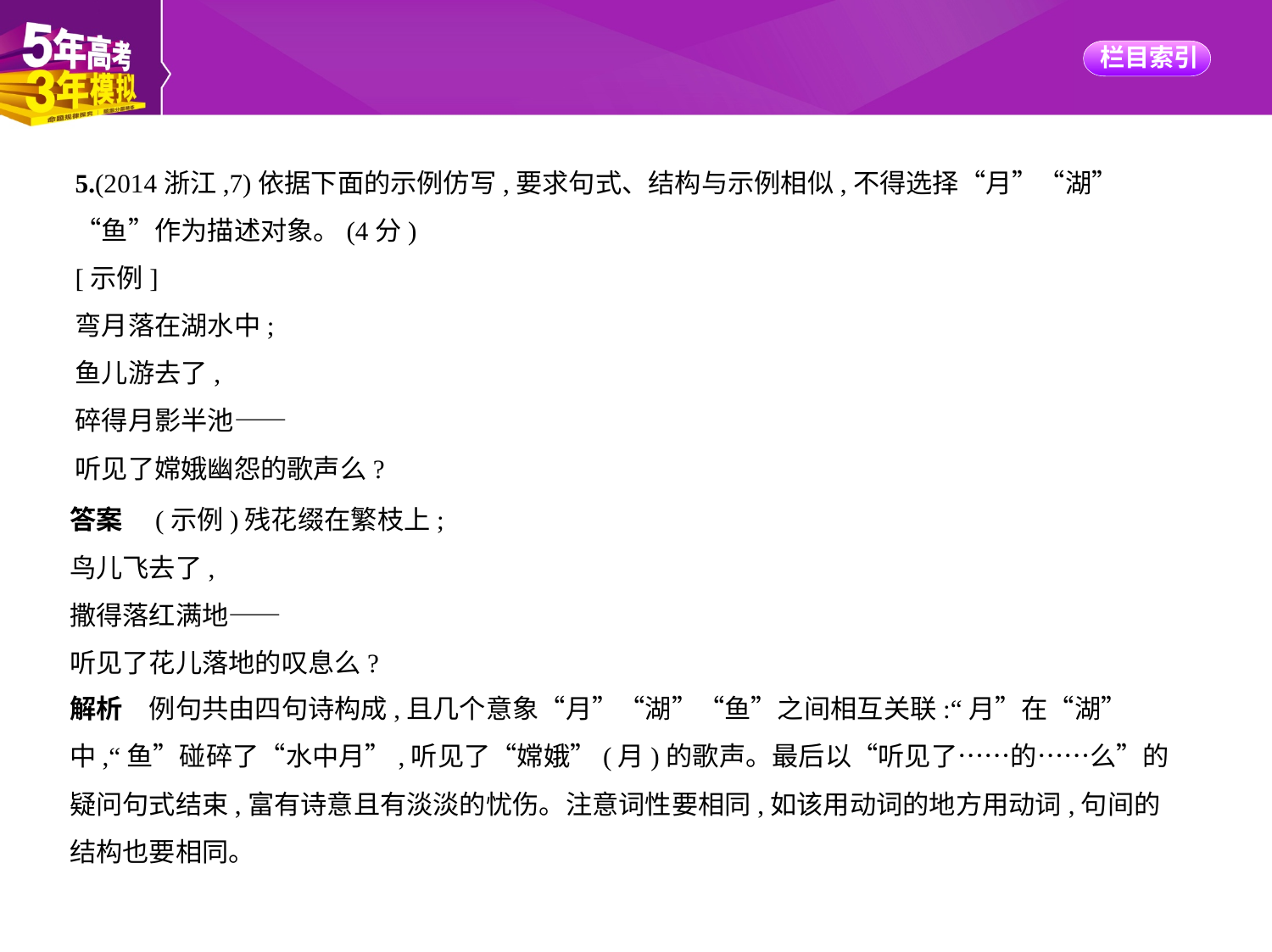

5.(2014浙江,7)依据下面的示例仿写,要求句式、结构与示例相似,不得选择“月”“湖”
“鱼”作为描述对象。(4分)
[示例]
弯月落在湖水中;
鱼儿游去了,
碎得月影半池——
听见了嫦娥幽怨的歌声么?
答案　(示例)残花缀在繁枝上;
鸟儿飞去了,
撒得落红满地——
听见了花儿落地的叹息么?
解析　例句共由四句诗构成,且几个意象“月”“湖”“鱼”之间相互关联:“月”在“湖”
中,“鱼”碰碎了“水中月”,听见了“嫦娥”(月)的歌声。最后以“听见了……的……么”的
疑问句式结束,富有诗意且有淡淡的忧伤。注意词性要相同,如该用动词的地方用动词,句间的
结构也要相同。